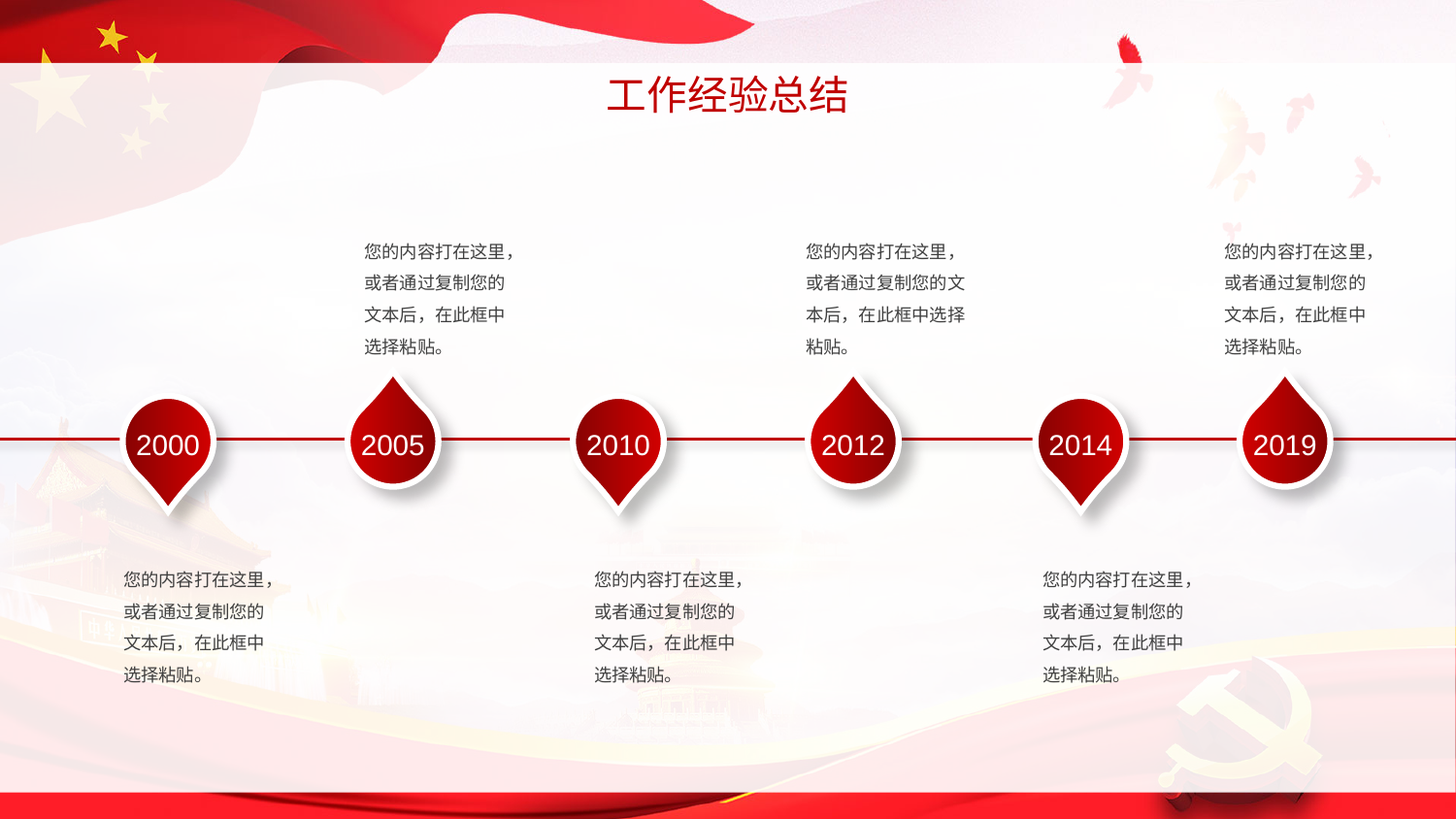

工作经验总结

您的内容打在这里，或者通过复制您的文本后，在此框中选择粘贴。
您的内容打在这里，或者通过复制您的文本后，在此框中选择粘贴。
您的内容打在这里，或者通过复制您的文本后，在此框中选择粘贴。

2000

2005

2010

2012

2014

2019
您的内容打在这里，或者通过复制您的文本后，在此框中选择粘贴。
您的内容打在这里，或者通过复制您的文本后，在此框中选择粘贴。
您的内容打在这里，或者通过复制您的文本后，在此框中选择粘贴。